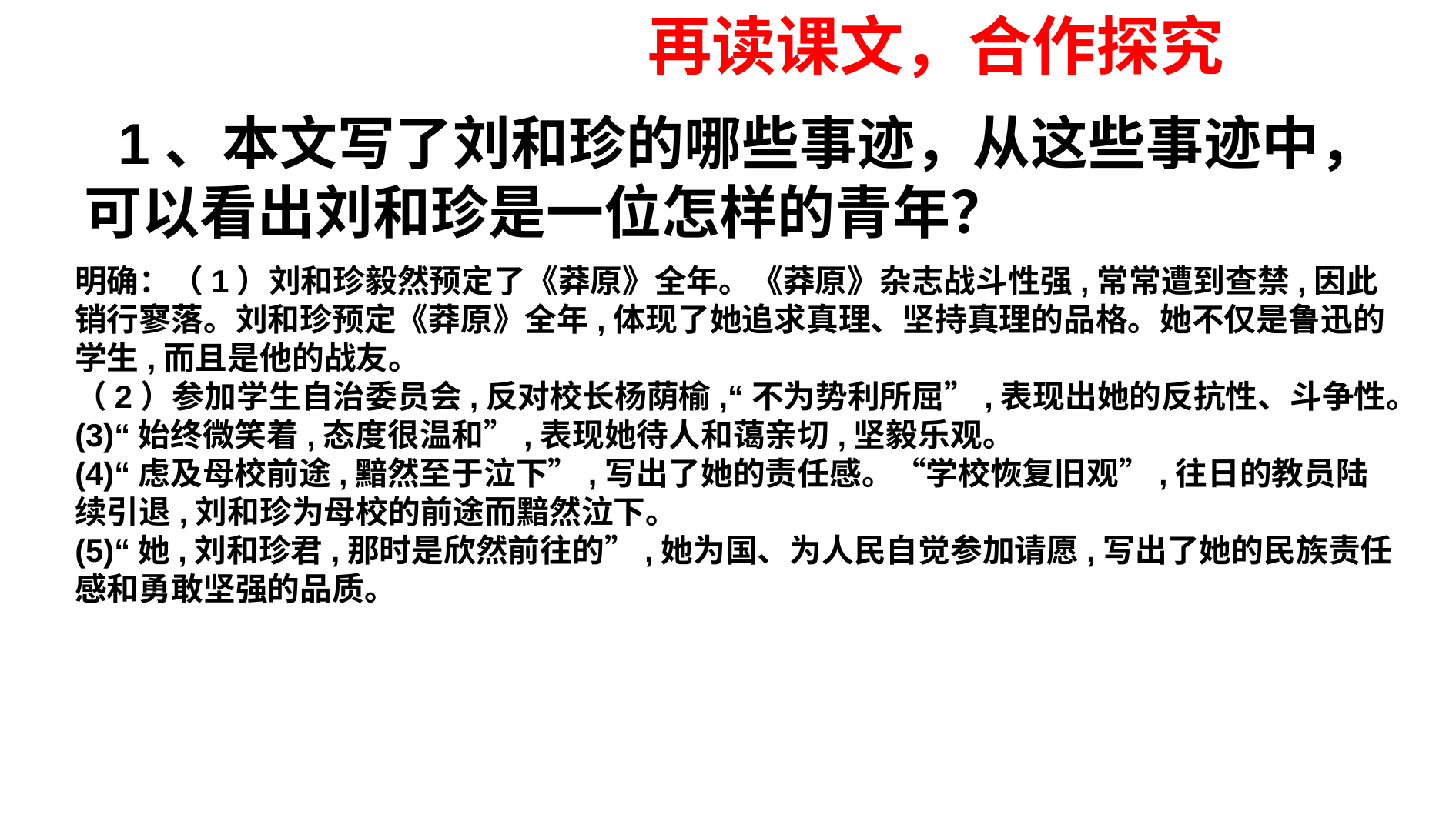

再读课文，合作探究
#
1、本文写了刘和珍的哪些事迹，从这些事迹中，可以看出刘和珍是一位怎样的青年？

明确：（1）刘和珍毅然预定了《莽原》全年。《莽原》杂志战斗性强,常常遭到查禁,因此销行寥落。刘和珍预定《莽原》全年,体现了她追求真理、坚持真理的品格。她不仅是鲁迅的学生,而且是他的战友。
（2）参加学生自治委员会,反对校长杨荫榆,“不为势利所屈”,表现出她的反抗性、斗争性。(3)“始终微笑着,态度很温和”,表现她待人和蔼亲切,坚毅乐观。
(4)“虑及母校前途,黯然至于泣下”,写出了她的责任感。“学校恢复旧观”,往日的教员陆续引退,刘和珍为母校的前途而黯然泣下。
(5)“她,刘和珍君,那时是欣然前往的”,她为国、为人民自觉参加请愿,写出了她的民族责任感和勇敢坚强的品质。